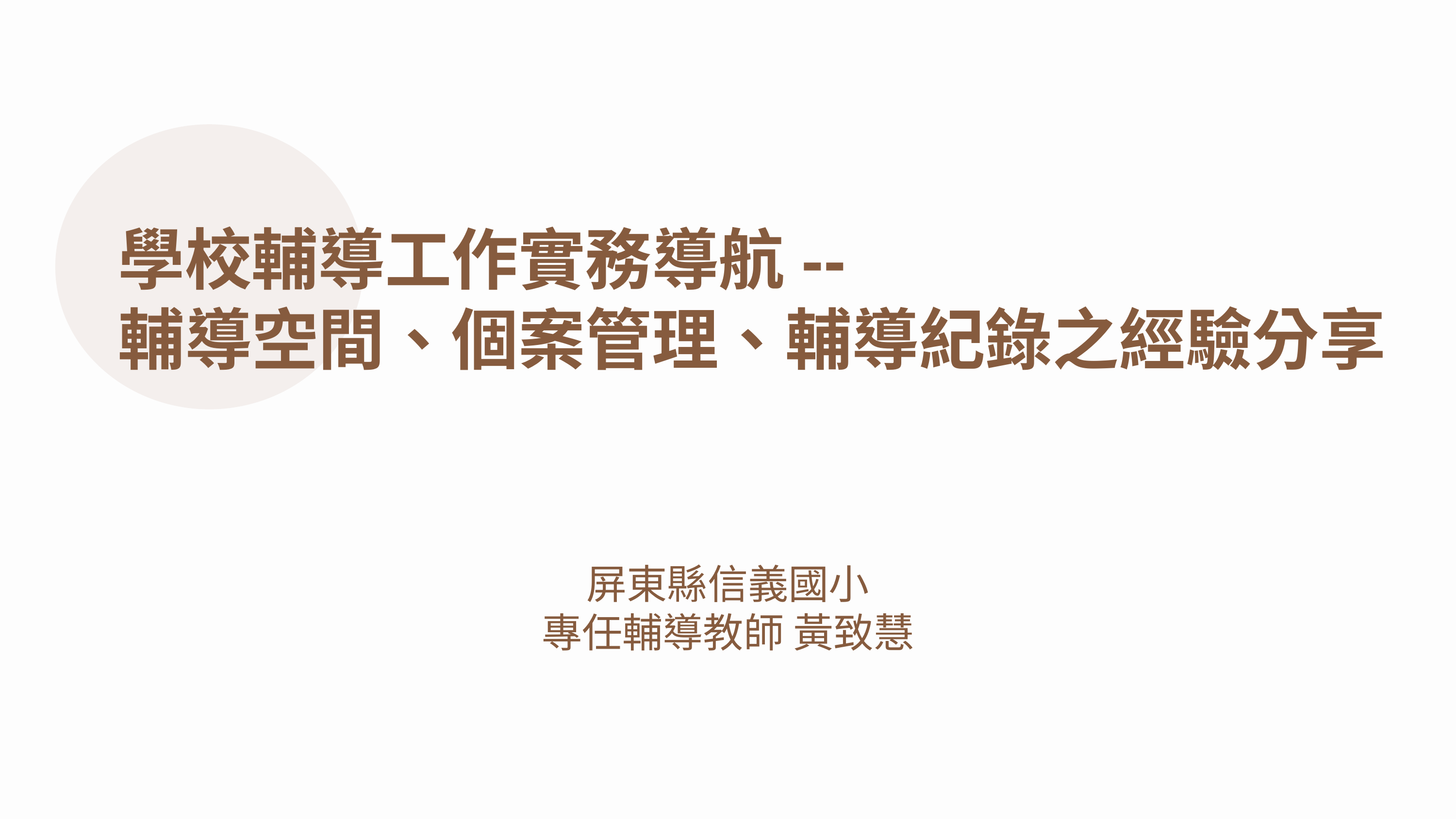

學校輔導工作實務導航--
輔導空間、個案管理、輔導紀錄之經驗分享
屏東縣信義國小
專任輔導教師 黃致慧